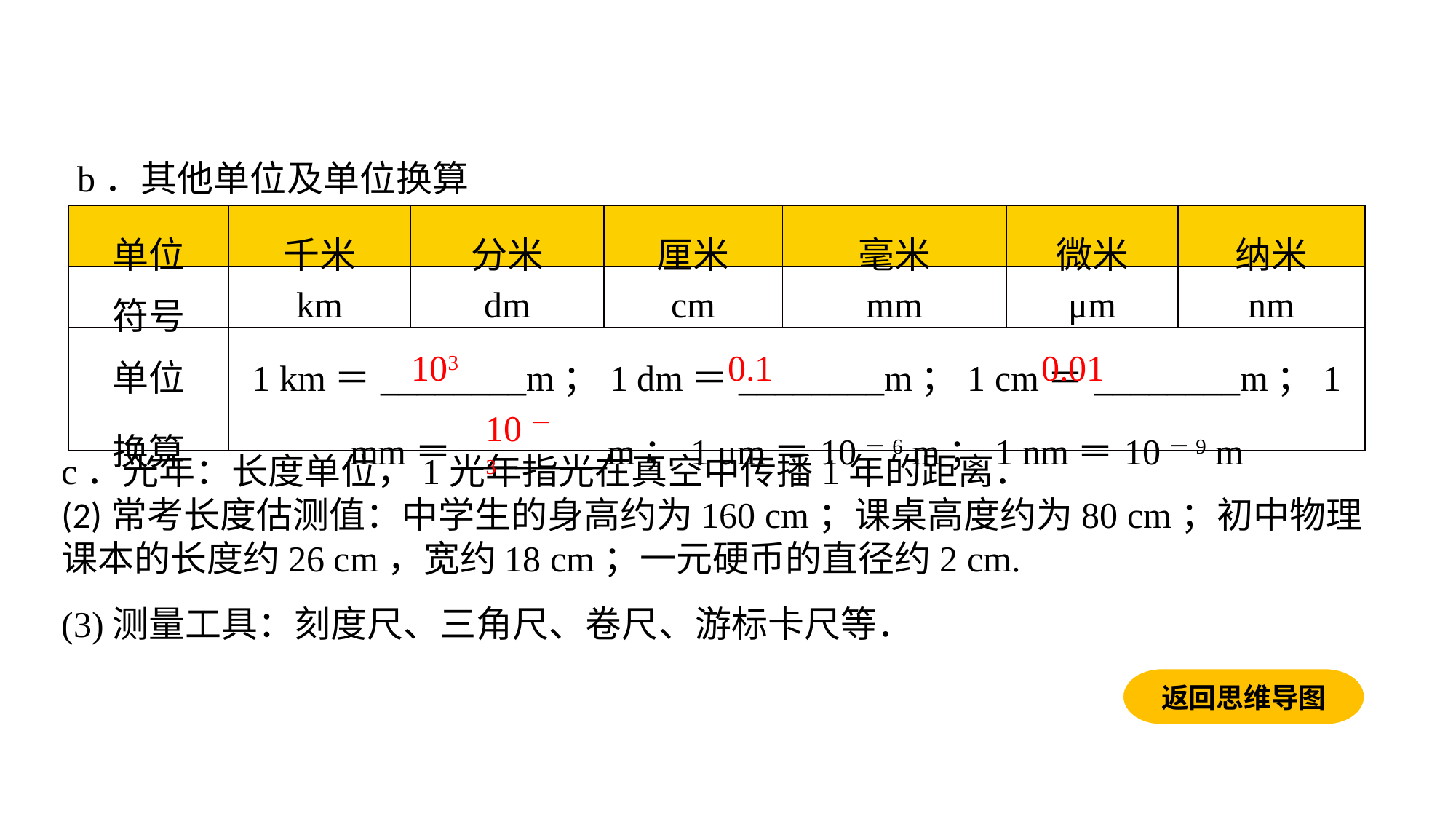

b．其他单位及单位换算
| 单位 | 千米 | 分米 | 厘米 | 毫米 | 微米 | 纳米 |
| --- | --- | --- | --- | --- | --- | --- |
| 符号 | km | dm | cm | mm | μm | nm |
| 单位 换算 | 1 km＝\_\_\_\_\_\_\_\_m；1 dm＝\_\_\_\_\_\_\_\_m；1 cm＝\_\_\_\_\_\_\_\_m；1 mm＝\_\_\_\_\_\_\_\_m；1 μm＝10－6 m；1 nm＝10－9 m |  |  |  |  |  |
103
0.1
0.01
10－3
c．光年：长度单位，1光年指光在真空中传播1年的距离．(2)常考长度估测值：中学生的身高约为160 cm；课桌高度约为80 cm；初中物理课本的长度约26 cm，宽约18 cm；一元硬币的直径约2 cm.(3)测量工具：刻度尺、三角尺、卷尺、游标卡尺等．

返回思维导图